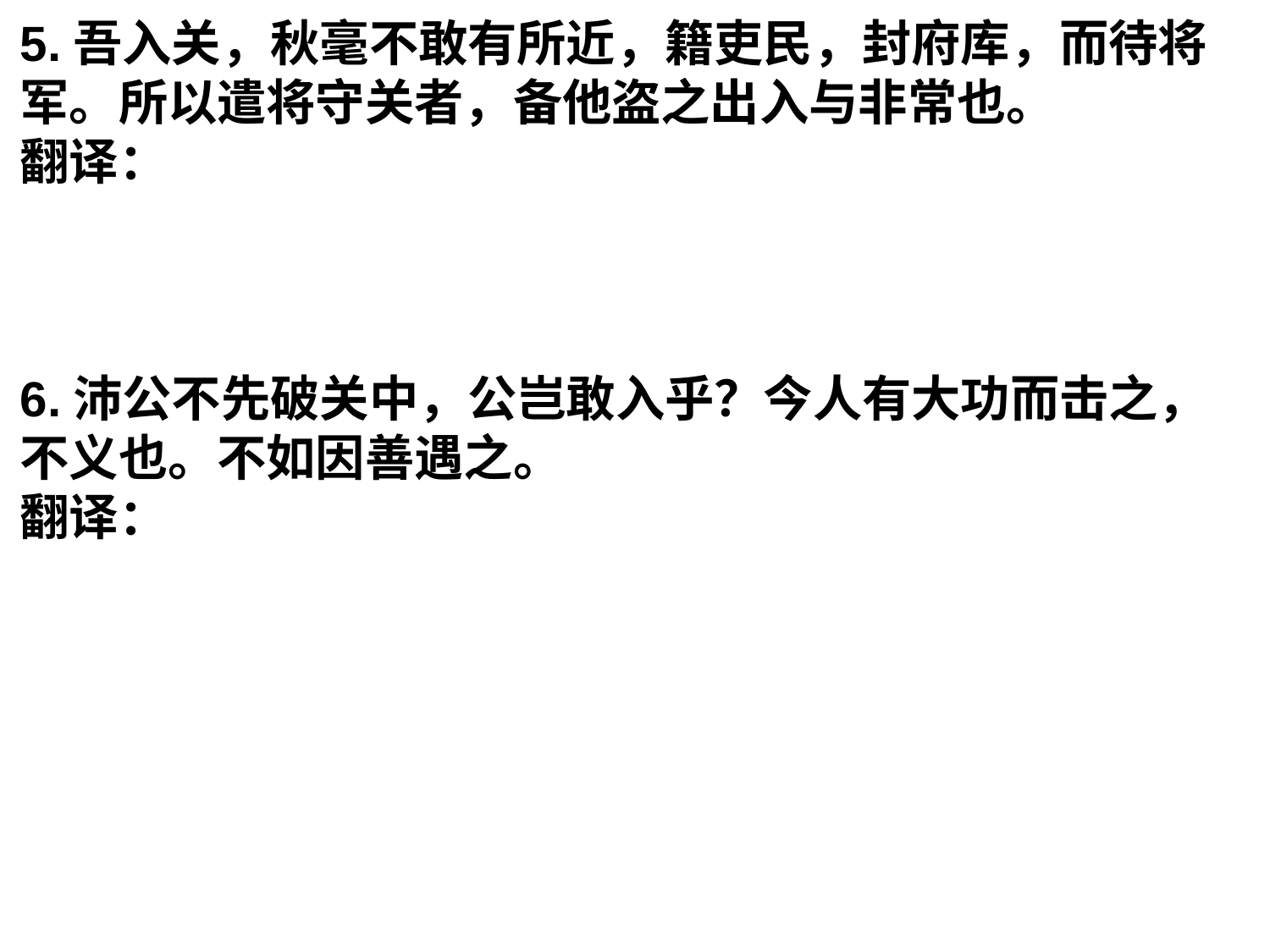

5.吾入关，秋毫不敢有所近，籍吏民，封府库，而待将军。所以遣将守关者，备他盗之出入与非常也。
翻译：

6.沛公不先破关中，公岂敢入乎？今人有大功而击之，不义也。不如因善遇之。
翻译：